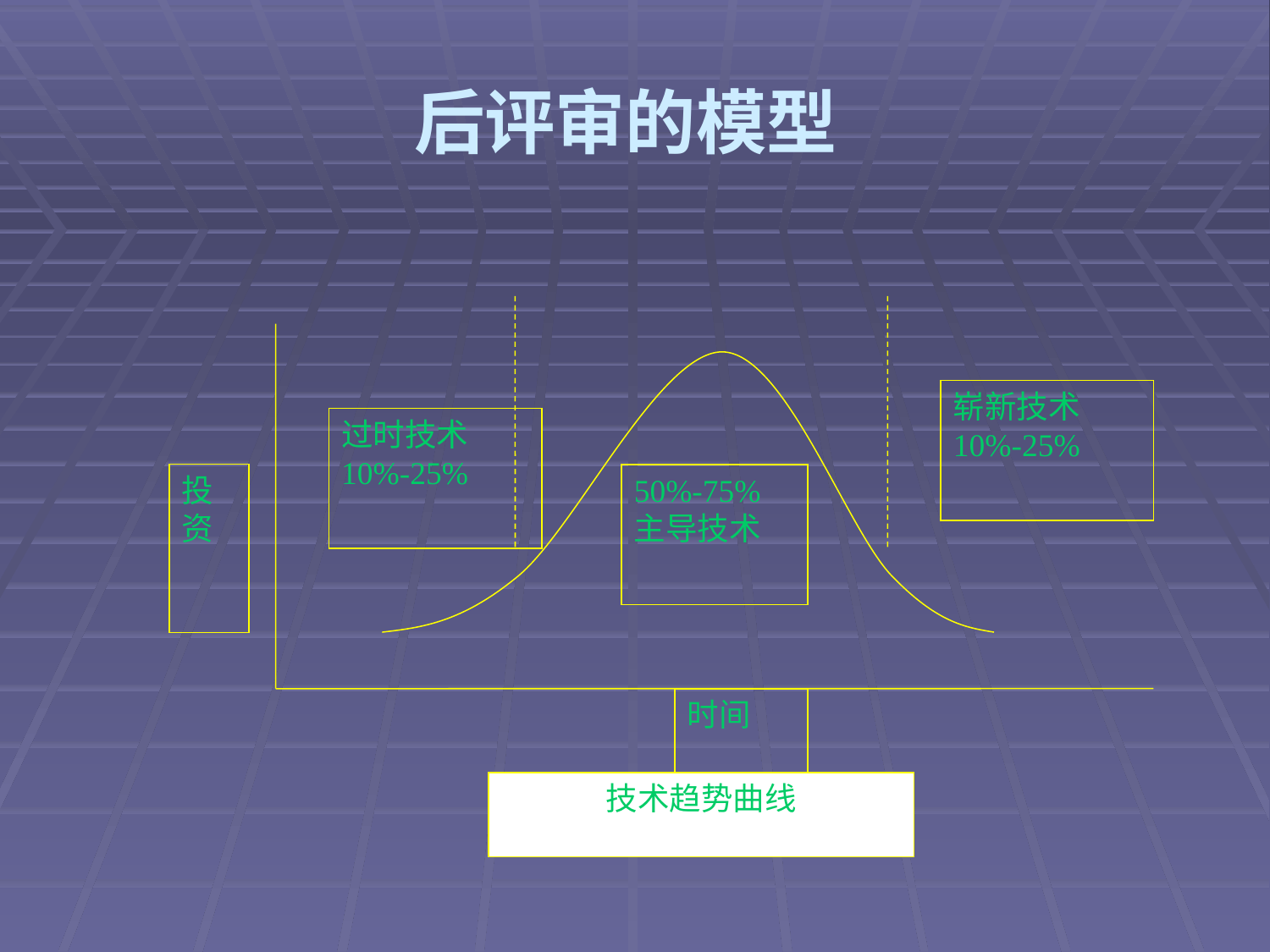

# 后评审的模型

崭新技术
10%-25%

过时技术
10%-25%
投
资
50%-75%
主导技术

时间
技术趋势曲线